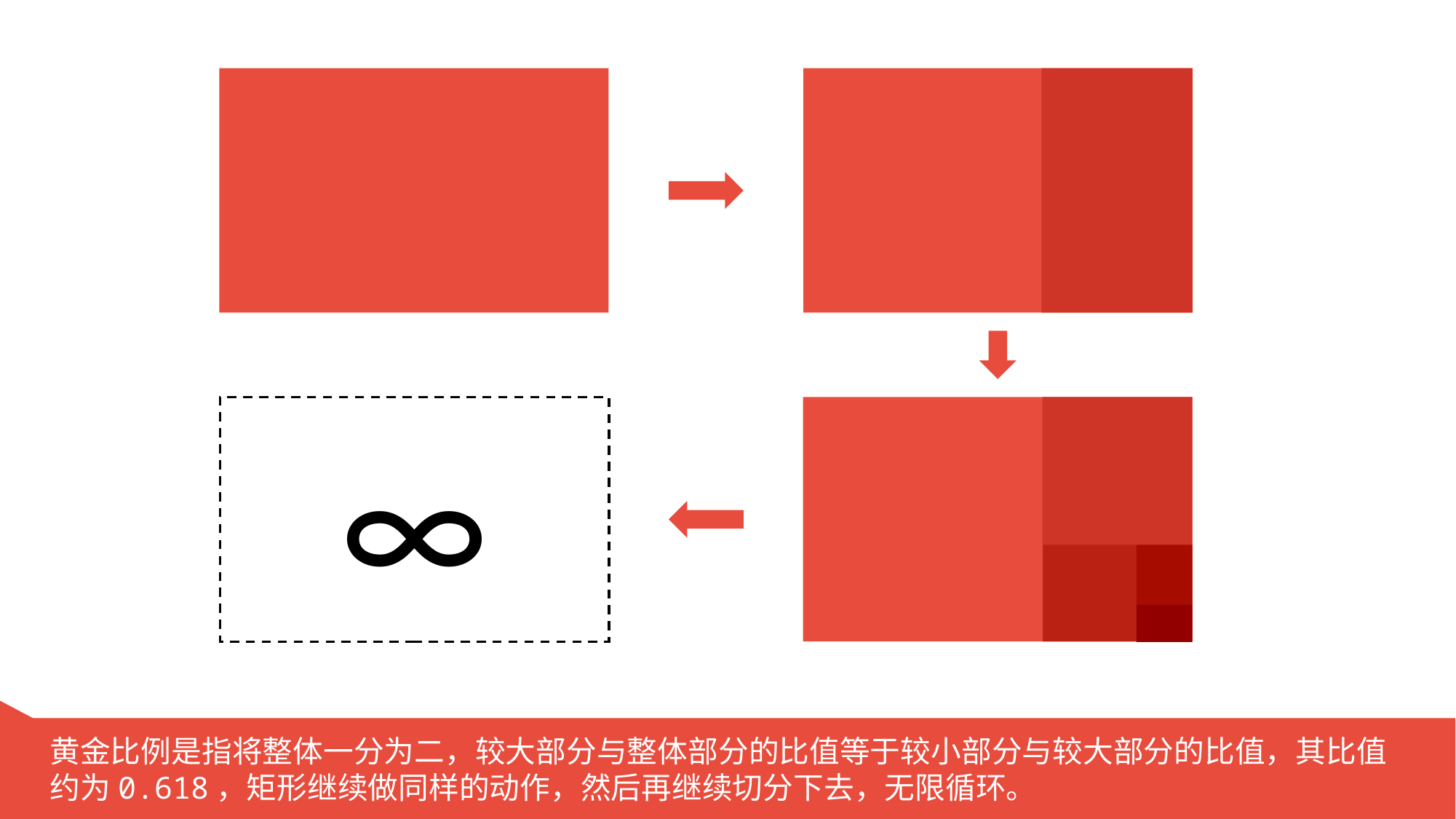

∞

黄金比例是指将整体一分为二，较大部分与整体部分的比值等于较小部分与较大部分的比值，其比值约为0.618，矩形继续做同样的动作，然后再继续切分下去，无限循环。